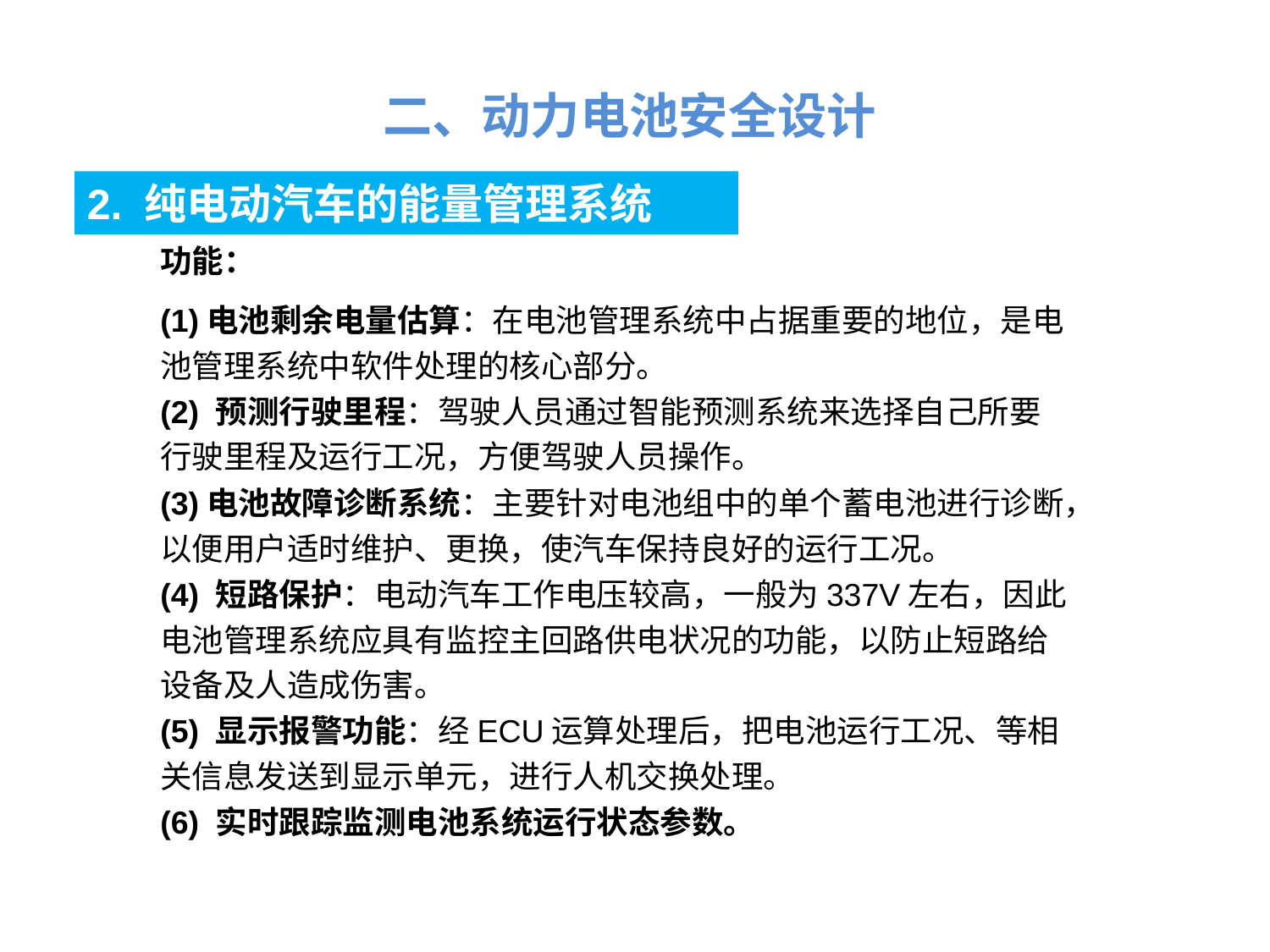

二、动力电池安全设计
2. 纯电动汽车的能量管理系统
功能：
(1)电池剩余电量估算：在电池管理系统中占据重要的地位，是电池管理系统中软件处理的核心部分。
(2) 预测行驶里程：驾驶人员通过智能预测系统来选择自己所要行驶里程及运行工况，方便驾驶人员操作。
(3)电池故障诊断系统：主要针对电池组中的单个蓄电池进行诊断，以便用户适时维护、更换，使汽车保持良好的运行工况。
(4) 短路保护：电动汽车工作电压较高，一般为337V左右，因此电池管理系统应具有监控主回路供电状况的功能，以防止短路给设备及人造成伤害。
(5) 显示报警功能：经ECU运算处理后，把电池运行工况、等相关信息发送到显示单元，进行人机交换处理。
(6) 实时跟踪监测电池系统运行状态参数。